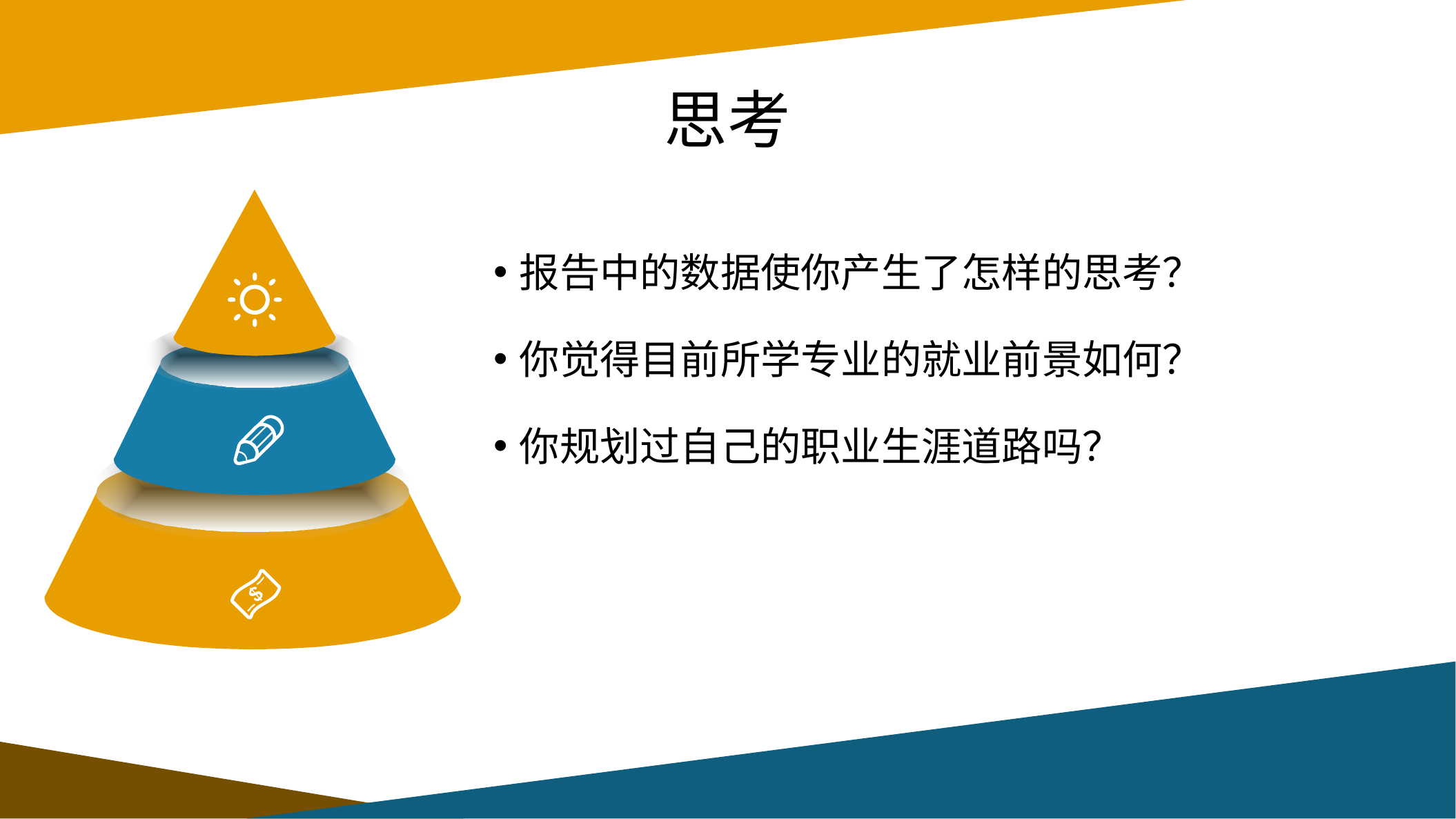

# 思考

报告中的数据使你产生了怎样的思考？
你觉得目前所学专业的就业前景如何？
你规划过自己的职业生涯道路吗？